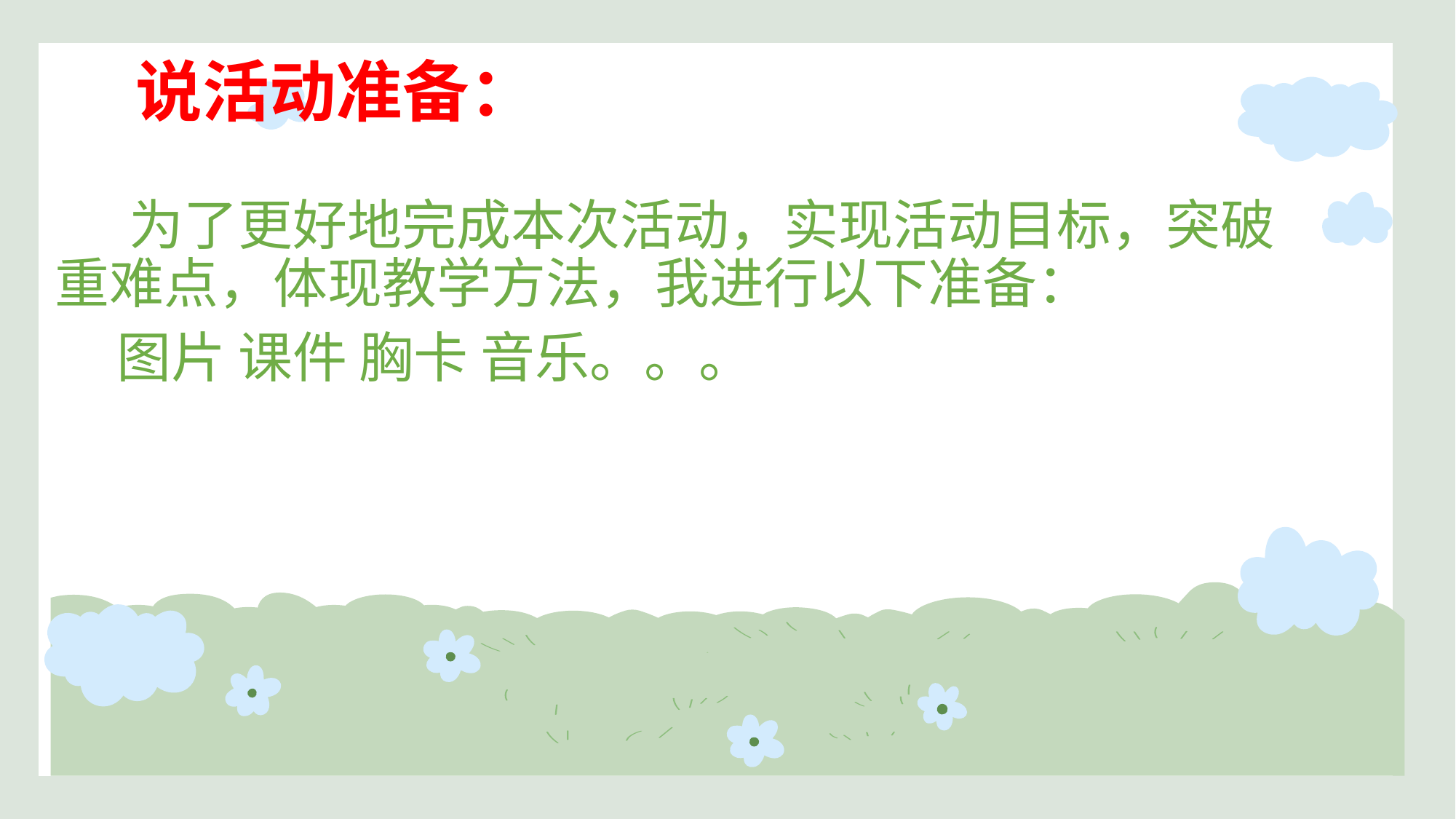

说活动准备：

     为了更好地完成本次活动，实现活动目标，突破重难点，体现教学方法，我进行以下准备：
    图片 课件 胸卡 音乐。。。